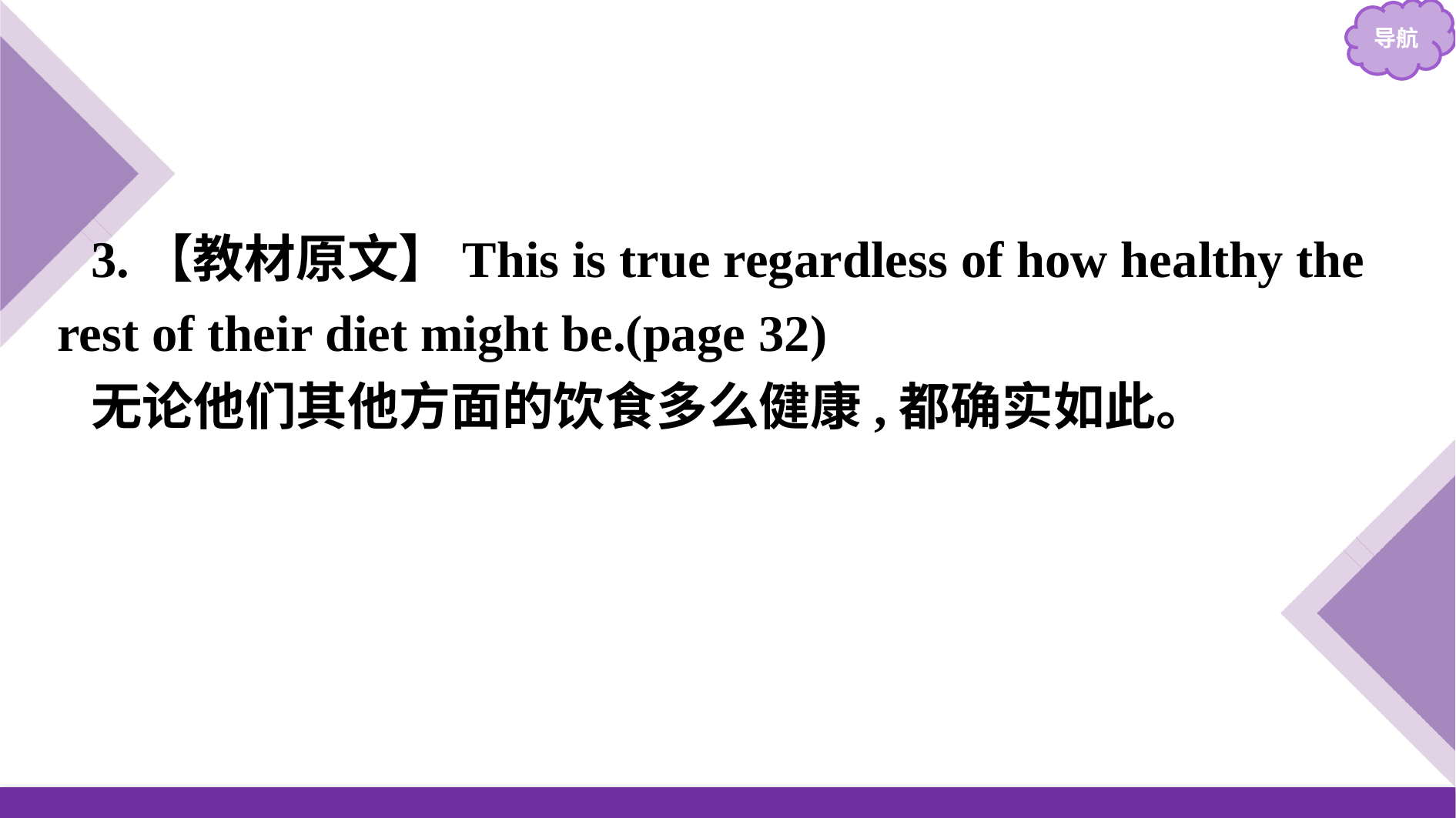

3.【教材原文】This is true regardless of how healthy the rest of their diet might be.(page 32)
无论他们其他方面的饮食多么健康,都确实如此。